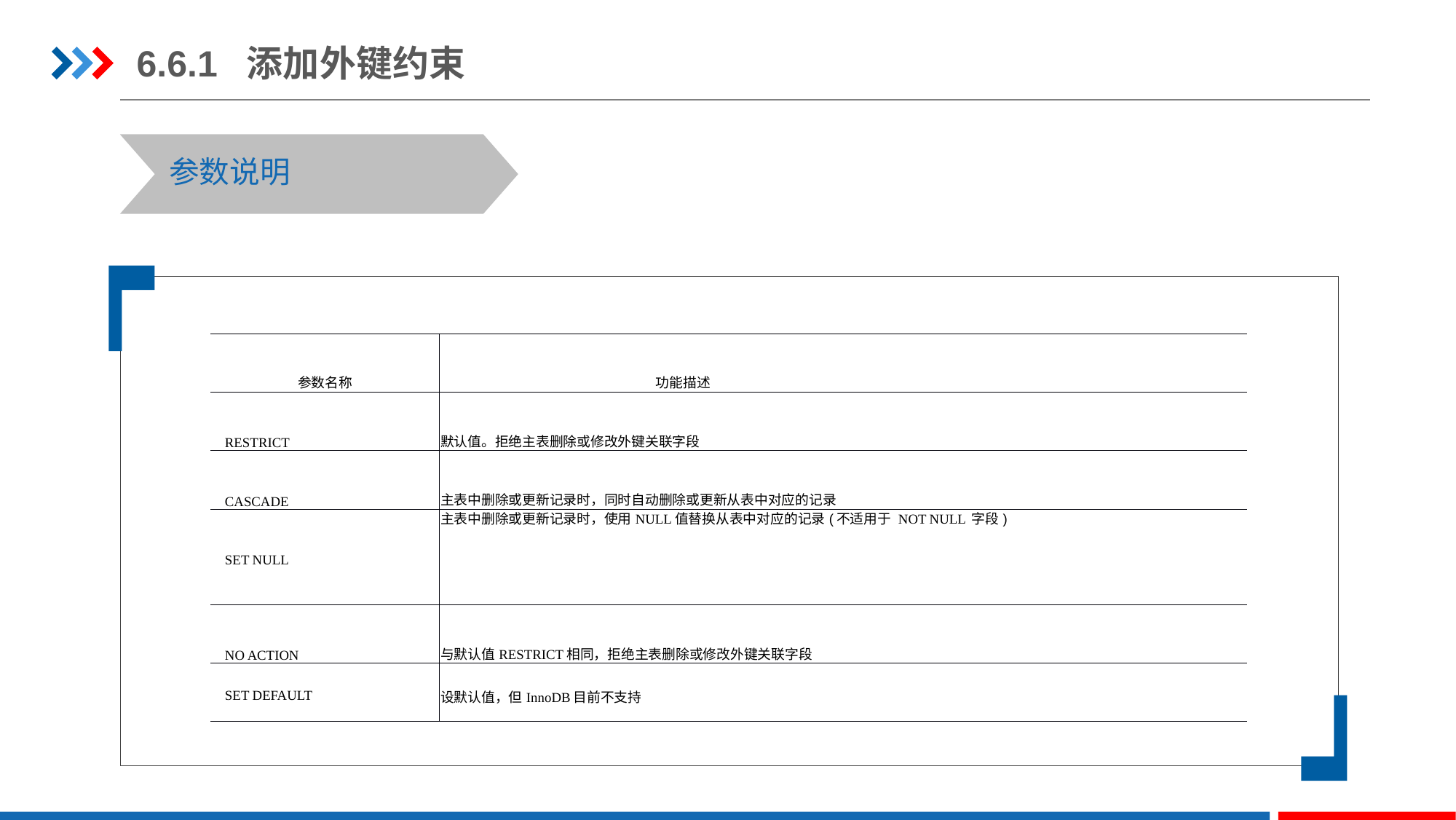

6.6.1  添加外键约束

参数说明

| 参数名称 | 功能描述 |
| --- | --- |
| RESTRICT | 默认值。拒绝主表删除或修改外键关联字段 |
| CASCADE | 主表中删除或更新记录时，同时自动删除或更新从表中对应的记录 |
| SET NULL | 主表中删除或更新记录时，使用NULL值替换从表中对应的记录(不适用于 NOT NULL 字段) |
| NO ACTION | 与默认值RESTRICT相同，拒绝主表删除或修改外键关联字段 |
| SET DEFAULT | 设默认值，但InnoDB目前不支持 |